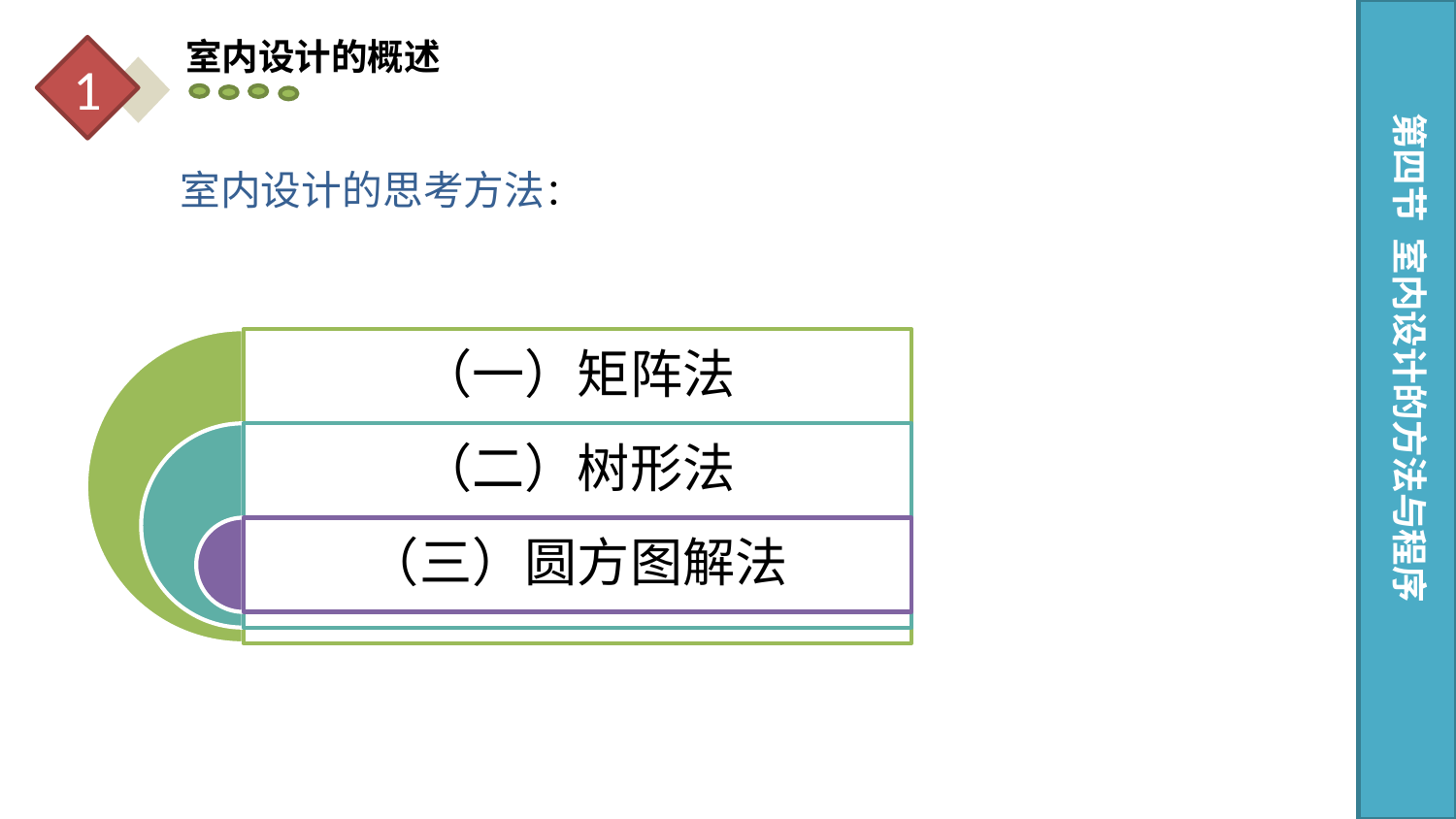

室内设计的概述
1

第四节  室内设计的方法与程序
室内设计的思考方法：
（一）矩阵法
（二）树形法
（三）圆方图解法